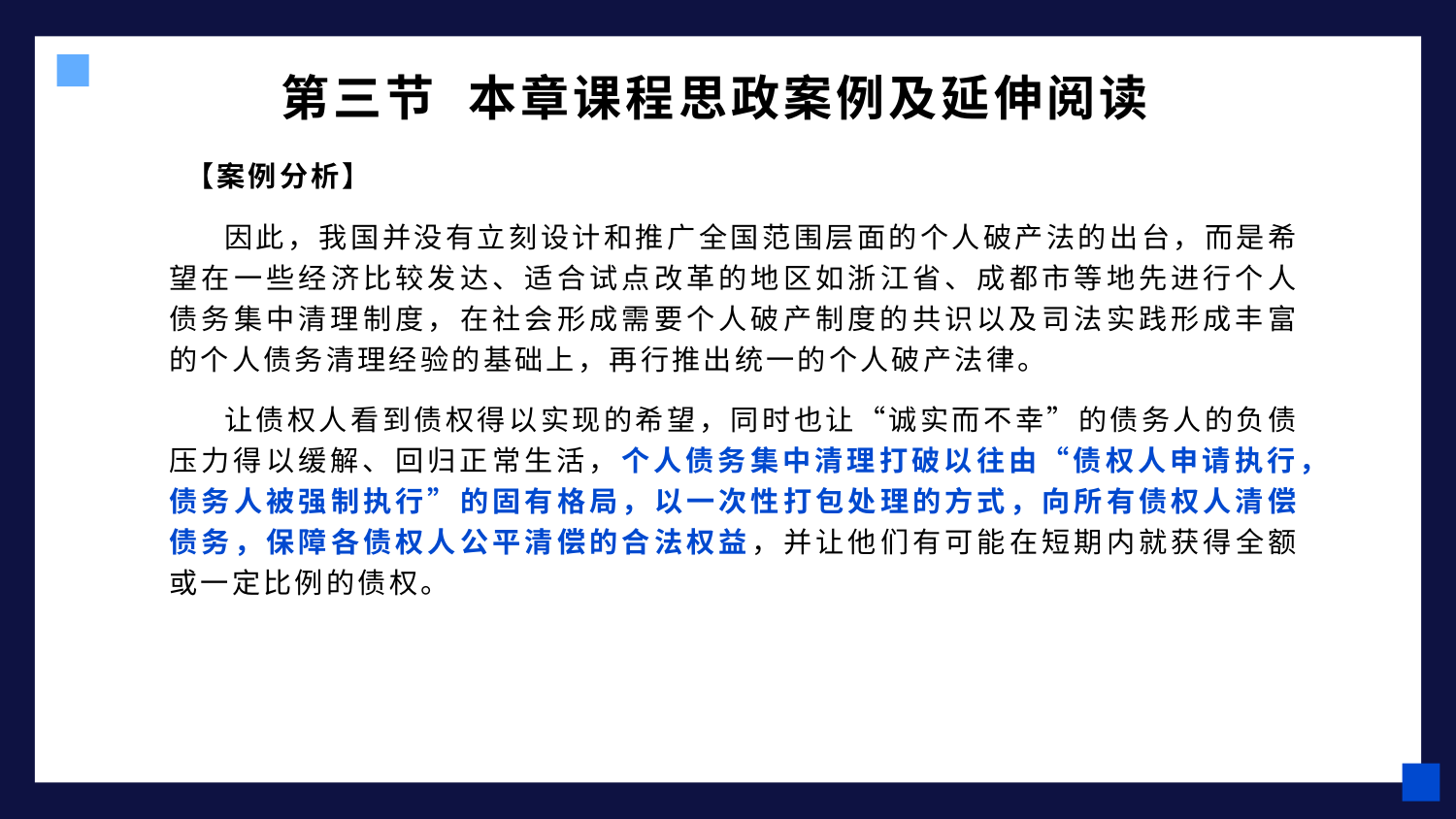

# 第三节  本章课程思政案例及延伸阅读
 【案例分析】
     因此，我国并没有立刻设计和推广全国范围层面的个人破产法的出台，而是希望在一些经济比较发达、适合试点改革的地区如浙江省、成都市等地先进行个人债务集中清理制度，在社会形成需要个人破产制度的共识以及司法实践形成丰富的个人债务清理经验的基础上，再行推出统一的个人破产法律。
     让债权人看到债权得以实现的希望，同时也让“诚实而不幸”的债务人的负债压力得以缓解、回归正常生活，个人债务集中清理打破以往由“债权人申请执行，债务人被强制执行”的固有格局，以一次性打包处理的方式，向所有债权人清偿债务，保障各债权人公平清偿的合法权益，并让他们有可能在短期内就获得全额或一定比例的债权。